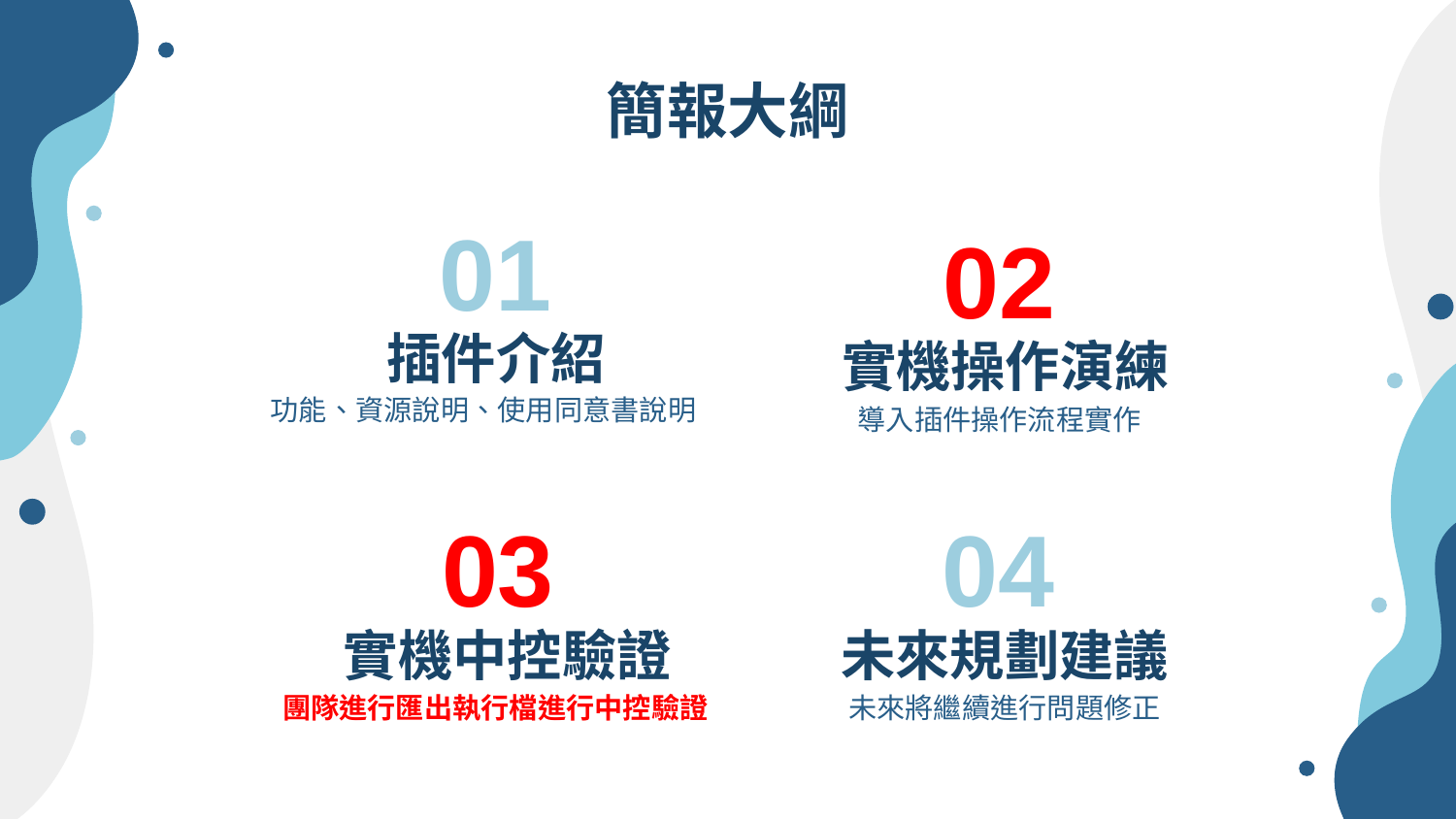

# 簡報大綱
01
02
插件介紹
實機操作演練
功能、資源說明、使用同意書說明
導入插件操作流程實作
03
04
實機中控驗證
未來規劃建議
未來將繼續進行問題修正
團隊進行匯出執行檔進行中控驗證